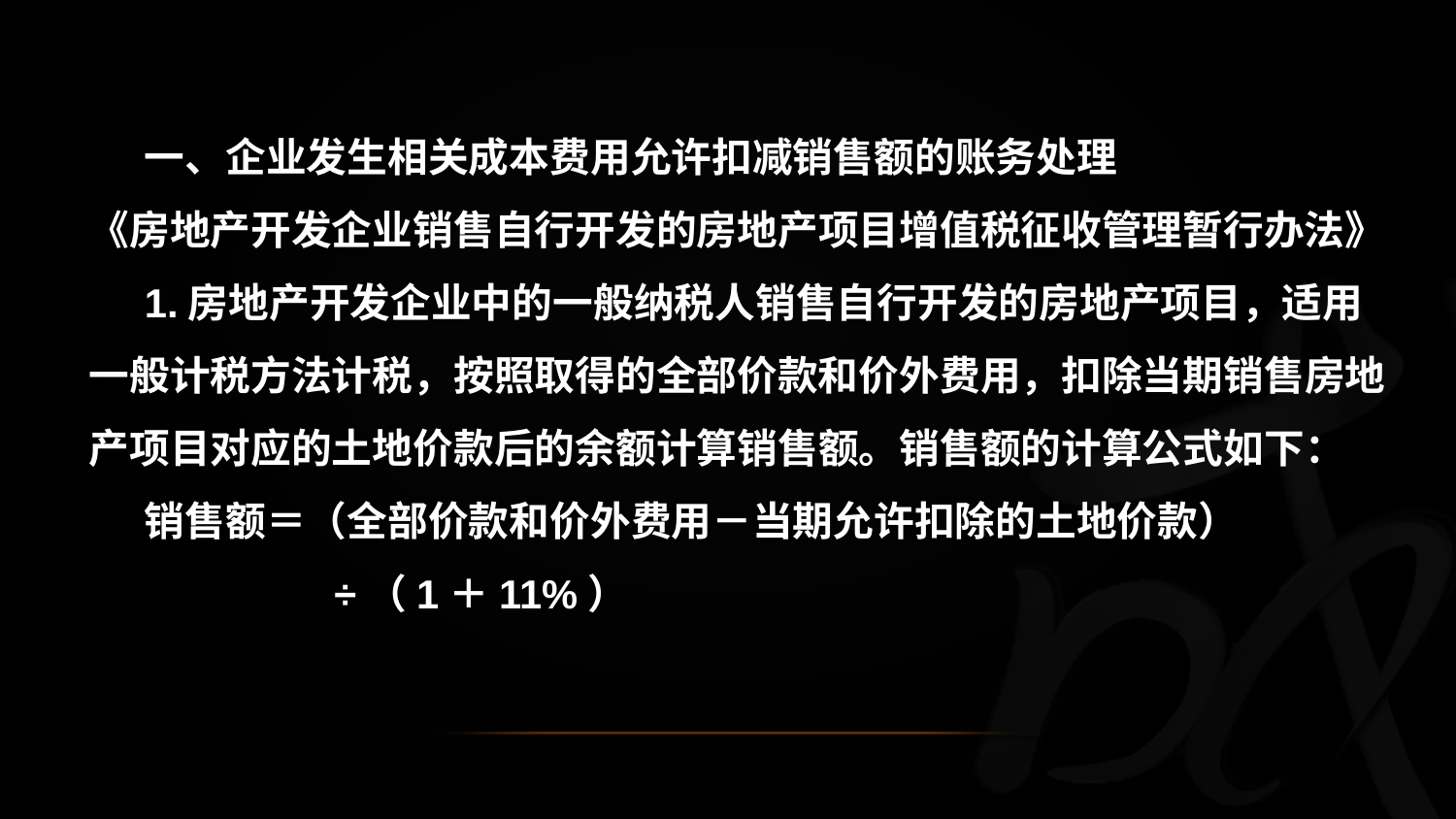

一、企业发生相关成本费用允许扣减销售额的账务处理
《房地产开发企业销售自行开发的房地产项目增值税征收管理暂行办法》
     1.房地产开发企业中的一般纳税人销售自行开发的房地产项目，适用一般计税方法计税，按照取得的全部价款和价外费用，扣除当期销售房地产项目对应的土地价款后的余额计算销售额。销售额的计算公式如下：
     销售额＝（全部价款和价外费用－当期允许扣除的土地价款）
                      ÷（1＋11%）